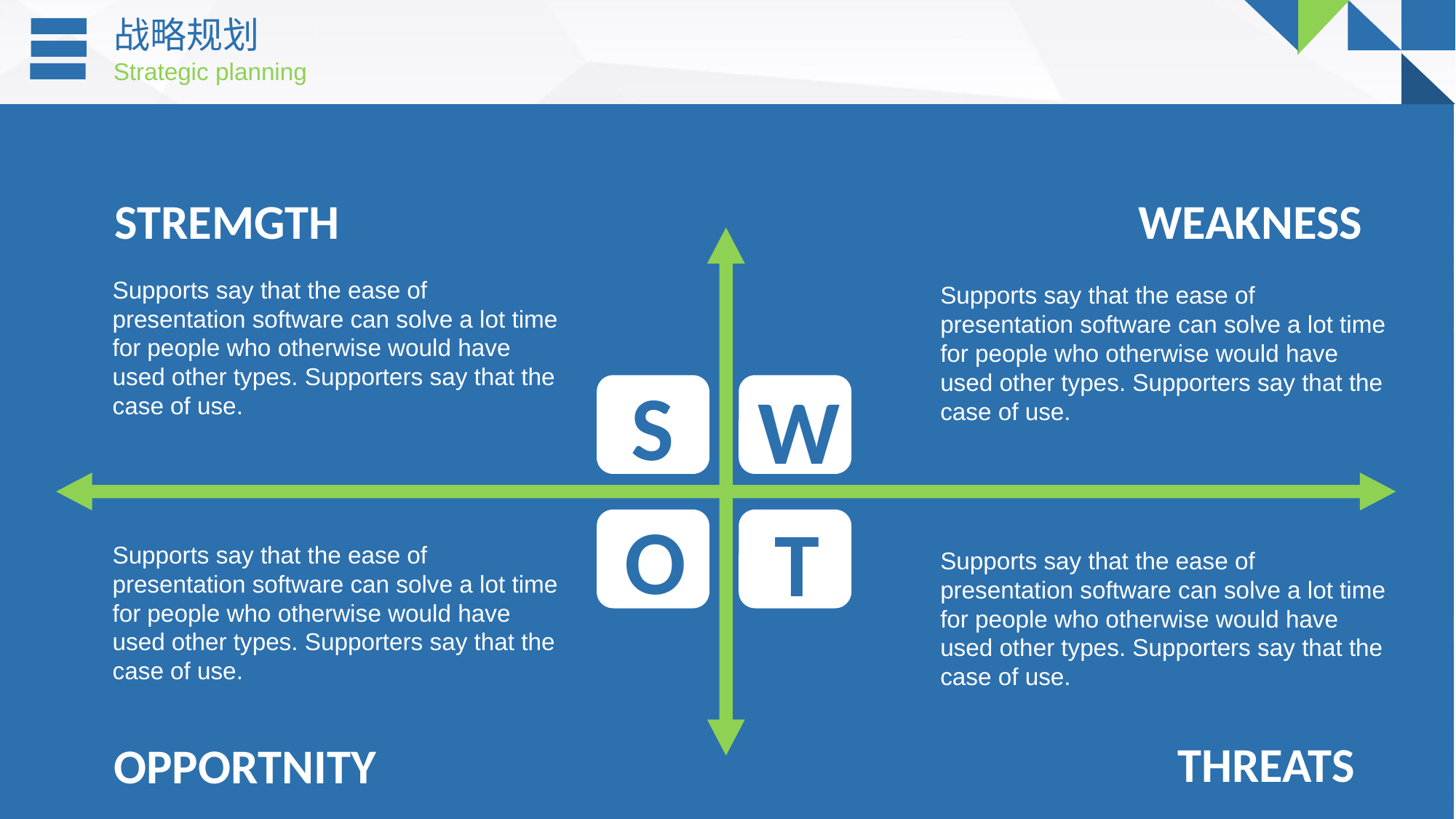

战略规划

Strategic planning

STREMGTH
WEAKNESS

Supports say that the ease of presentation software can solve a lot time for people who otherwise would have used other types. Supporters say that the case of use.
Supports say that the ease of presentation software can solve a lot time for people who otherwise would have used other types. Supporters say that the case of use.
S
W

O
T

Supports say that the ease of presentation software can solve a lot time for people who otherwise would have used other types. Supporters say that the case of use.
Supports say that the ease of presentation software can solve a lot time for people who otherwise would have used other types. Supporters say that the case of use.
THREATS
OPPORTNITY